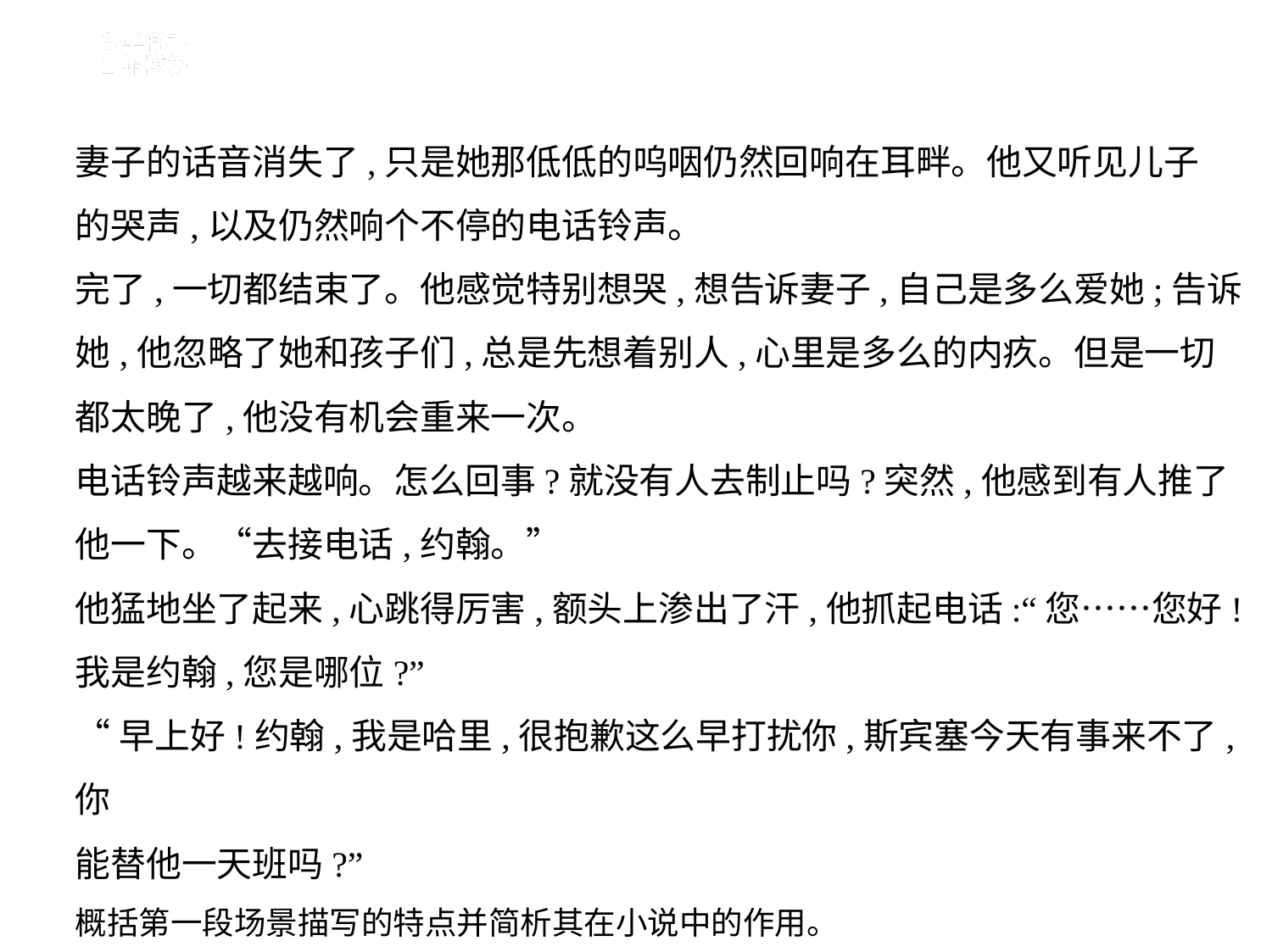

妻子的话音消失了,只是她那低低的呜咽仍然回响在耳畔。他又听见儿子
的哭声,以及仍然响个不停的电话铃声。
完了,一切都结束了。他感觉特别想哭,想告诉妻子,自己是多么爱她;告诉
她,他忽略了她和孩子们,总是先想着别人,心里是多么的内疚。但是一切
都太晚了,他没有机会重来一次。
电话铃声越来越响。怎么回事?就没有人去制止吗?突然,他感到有人推了
他一下。“去接电话,约翰。”
他猛地坐了起来,心跳得厉害,额头上渗出了汗,他抓起电话:“您……您好!
我是约翰,您是哪位?”
“早上好!约翰,我是哈里,很抱歉这么早打扰你,斯宾塞今天有事来不了,你
能替他一天班吗?”
概括第一段场景描写的特点并简析其在小说中的作用。